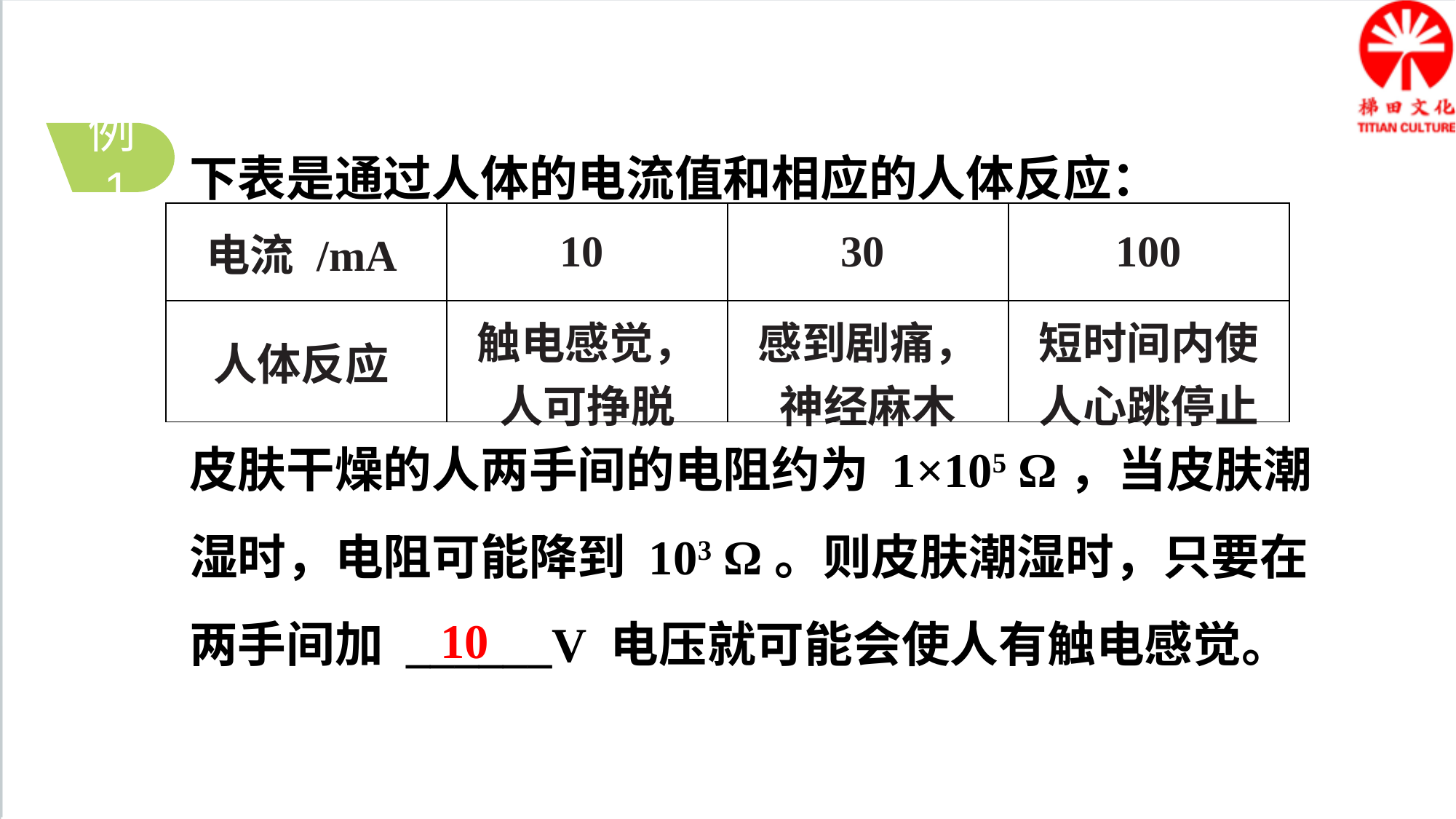

下表是通过人体的电流值和相应的人体反应：

皮肤干燥的人两手间的电阻约为 1×105 Ω，当皮肤潮湿时，电阻可能降到 103 Ω。则皮肤潮湿时，只要在两手间加 ______V 电压就可能会使人有触电感觉。
例1
| 电流 /mA | 10 | 30 | 100 |
| --- | --- | --- | --- |
| 人体反应 | 触电感觉，人可挣脱 | 感到剧痛，神经麻木 | 短时间内使人心跳停止 |
10